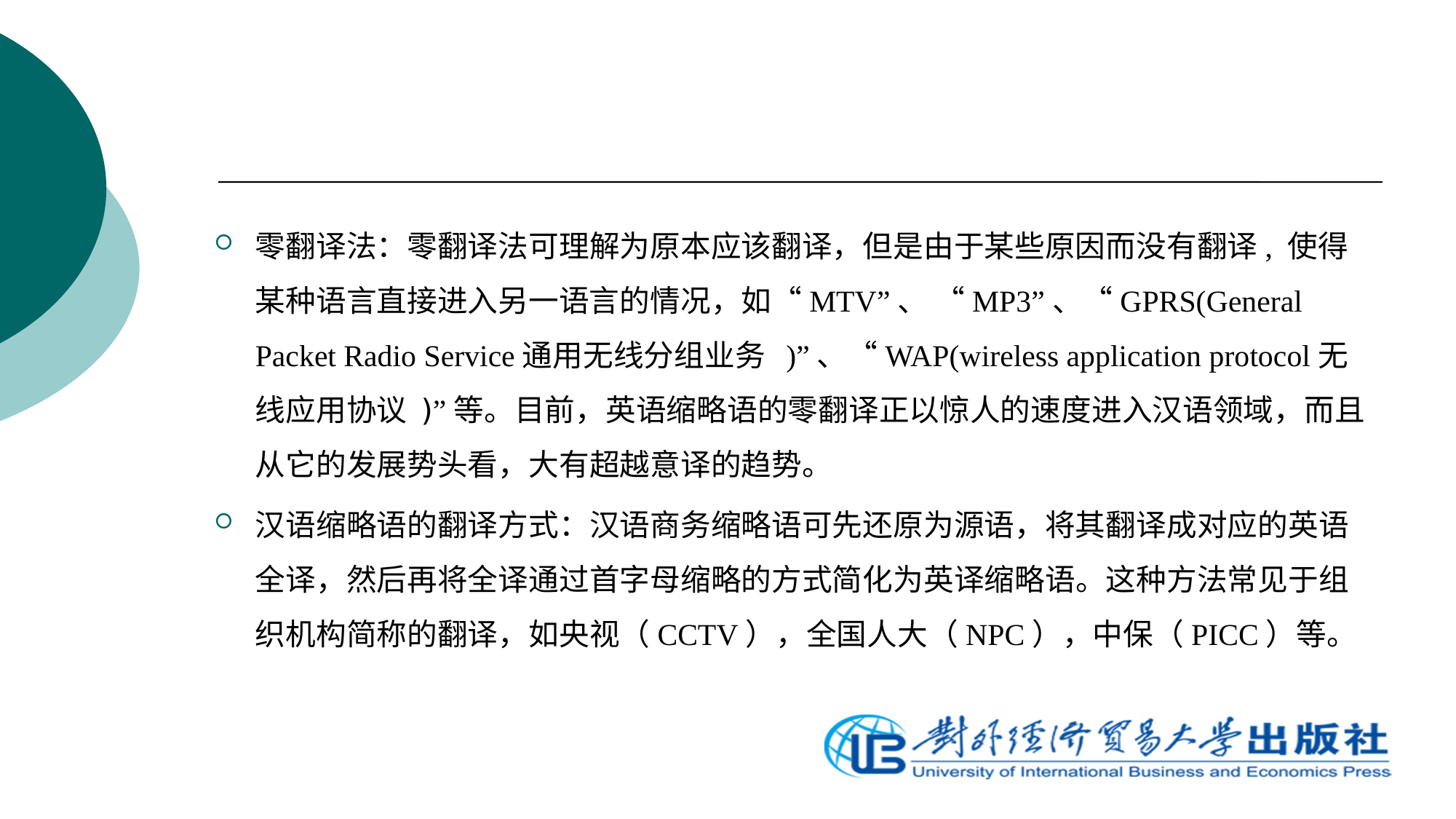

零翻译法：零翻译法可理解为原本应该翻译，但是由于某些原因而没有翻译, 使得某种语言直接进入另一语言的情况，如“MTV”、 “MP3”、“GPRS(General Packet Radio Service通用无线分组业务  )”、“WAP(wireless application protocol无线应用协议 )”等。目前，英语缩略语的零翻译正以惊人的速度进入汉语领域，而且从它的发展势头看，大有超越意译的趋势。
汉语缩略语的翻译方式：汉语商务缩略语可先还原为源语，将其翻译成对应的英语全译，然后再将全译通过首字母缩略的方式简化为英译缩略语。这种方法常见于组织机构简称的翻译，如央视（CCTV），全国人大（NPC），中保（PICC）等。